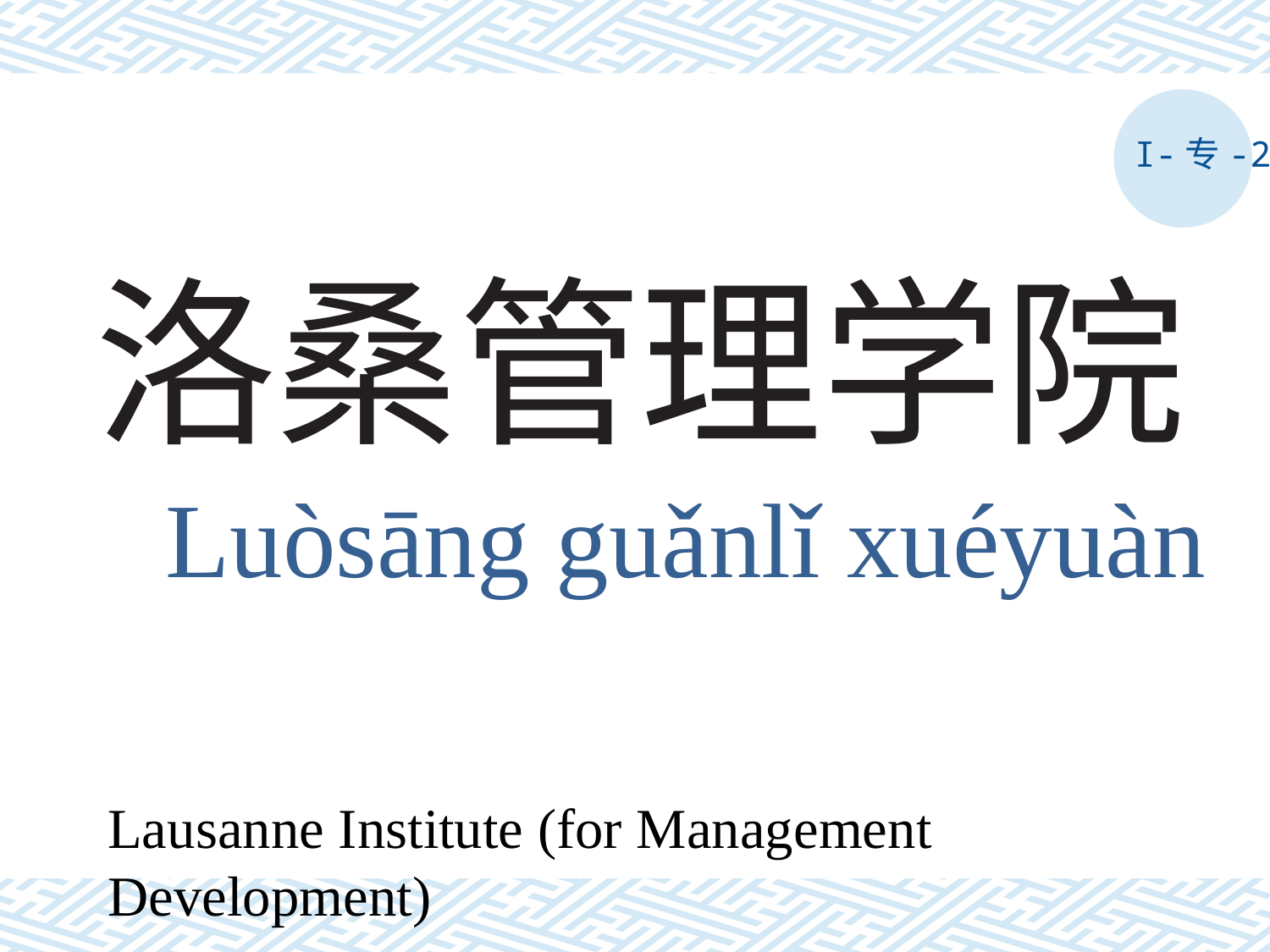

I-专-2

# 洛桑管理学院
Luòsāng guǎnlǐ xuéyuàn
Lausanne Institute (for Management Development)